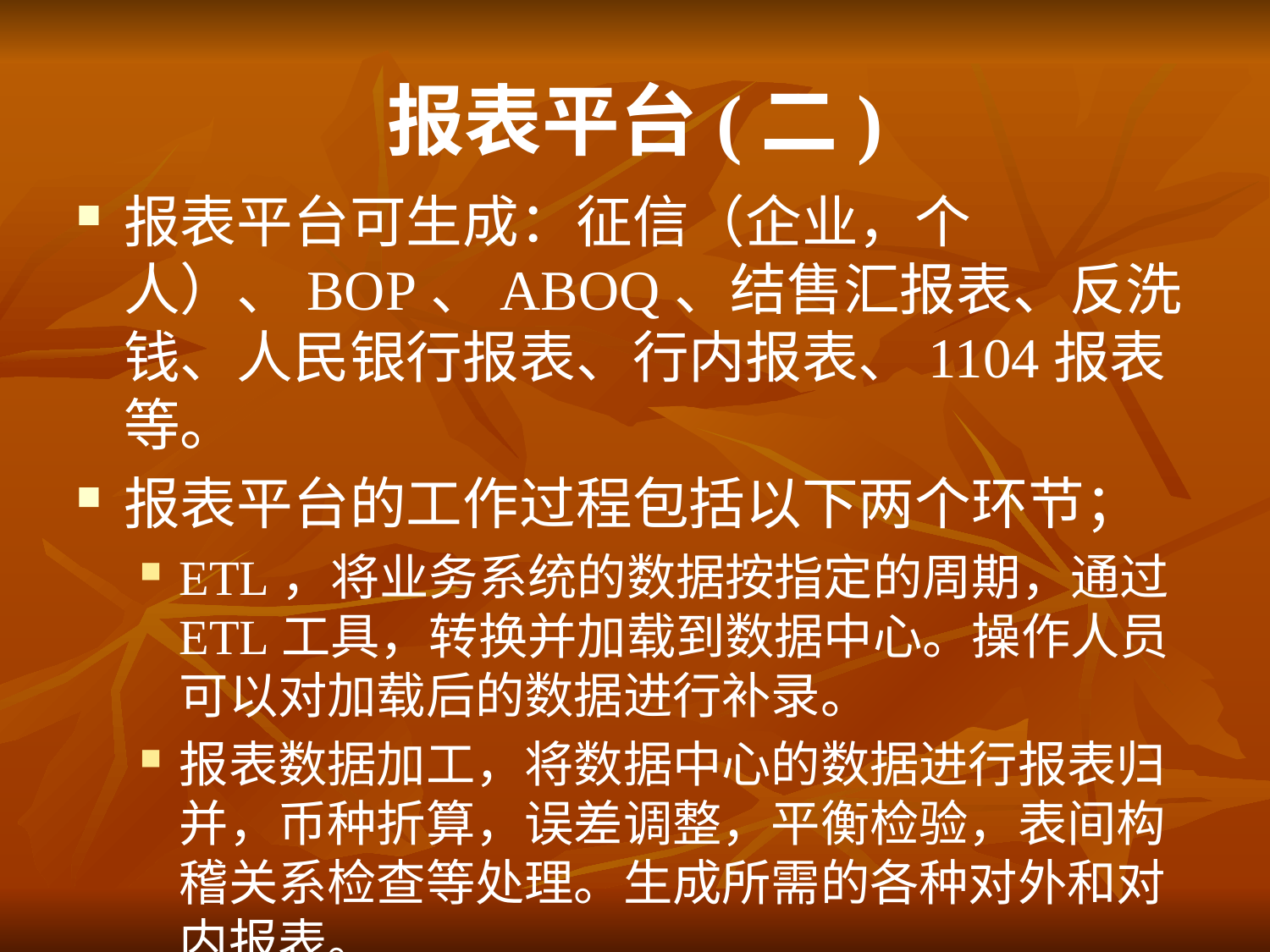

# 报表平台(二)
报表平台可生成：征信（企业，个人）、BOP、ABOQ、结售汇报表、反洗钱、人民银行报表、行内报表、1104报表等。
报表平台的工作过程包括以下两个环节；
ETL，将业务系统的数据按指定的周期，通过ETL工具，转换并加载到数据中心。操作人员可以对加载后的数据进行补录。
报表数据加工，将数据中心的数据进行报表归并，币种折算，误差调整，平衡检验，表间构稽关系检查等处理。生成所需的各种对外和对内报表。